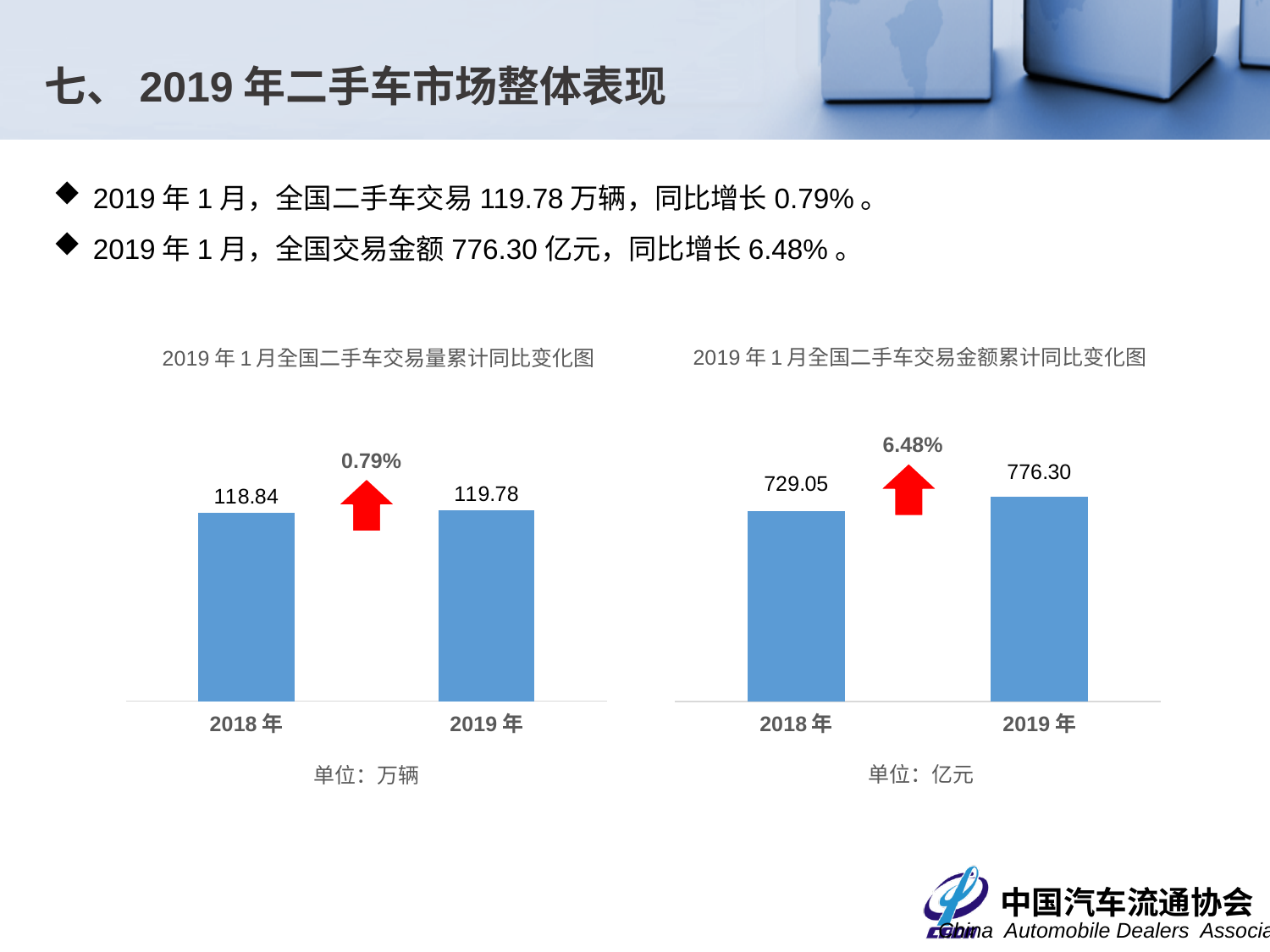

七、2019年二手车市场整体表现
2019年1月，全国二手车交易119.78万辆，同比增长0.79%。
2019年1月，全国交易金额776.30亿元，同比增长6.48%。

### Chart: 2019年1月全国二手车交易量累计同比变化图

| Category |  |
|---|---|
| 2018年 | 118.8407 |
| 2019年 | 119.7829 |

### Chart: 2019年1月全国二手车交易金额累计同比变化图

| Category |  |
|---|---|
| 2018年 | 729.050499551978 |
| 2019年 | 776.300194520191 |
6.48%
0.79%

单位：亿元
单位：万辆